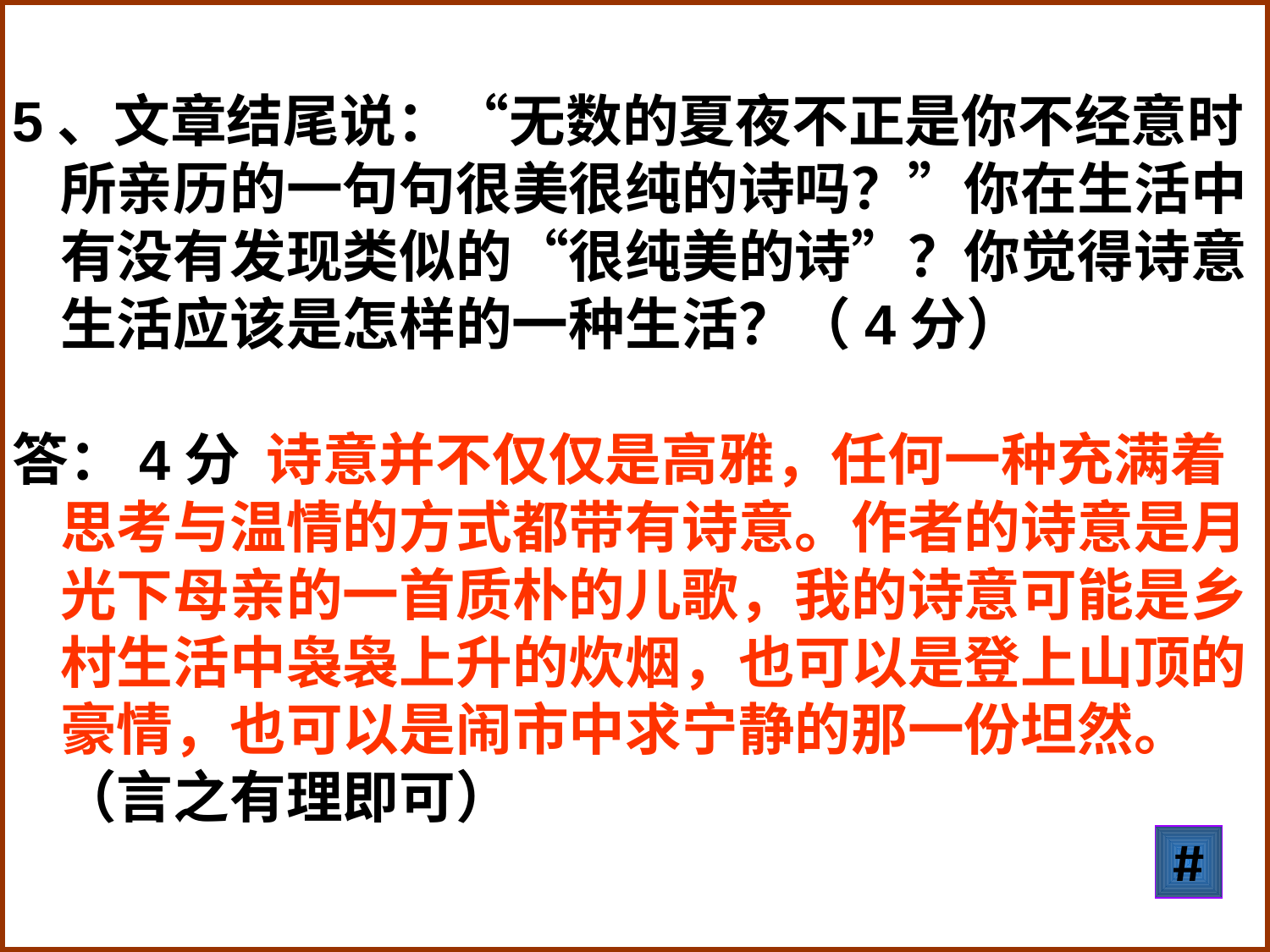

5、文章结尾说：“无数的夏夜不正是你不经意时所亲历的一句句很美很纯的诗吗？”你在生活中有没有发现类似的“很纯美的诗”？你觉得诗意生活应该是怎样的一种生活？（4分）
答：4分  诗意并不仅仅是高雅，任何一种充满着思考与温情的方式都带有诗意。作者的诗意是月光下母亲的一首质朴的儿歌，我的诗意可能是乡村生活中袅袅上升的炊烟，也可以是登上山顶的豪情，也可以是闹市中求宁静的那一份坦然。（言之有理即可）

#